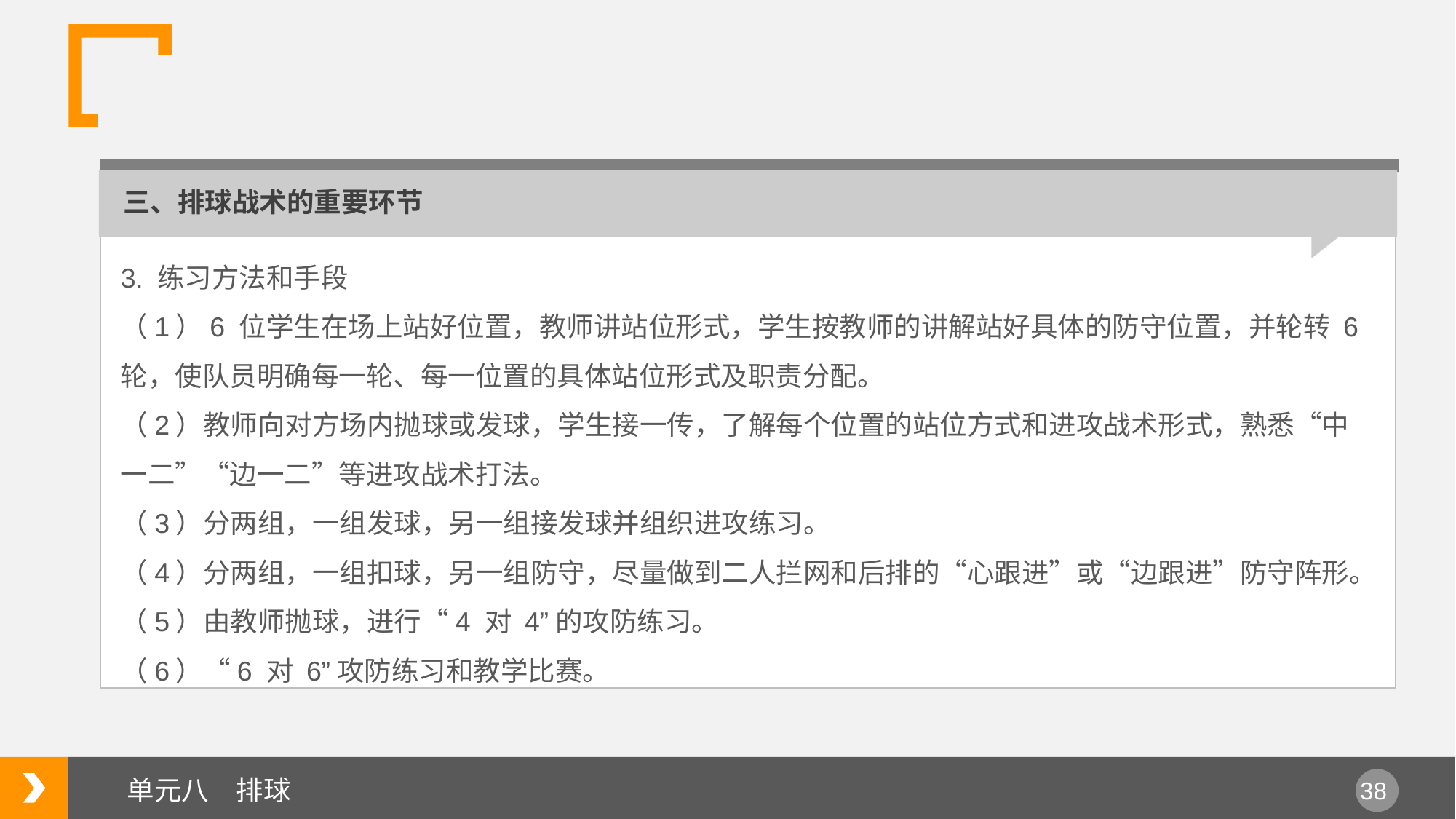

三、排球战术的重要环节
3. 练习方法和手段
（1）6 位学生在场上站好位置，教师讲站位形式，学生按教师的讲解站好具体的防守位置，并轮转 6 轮，使队员明确每一轮、每一位置的具体站位形式及职责分配。
（2）教师向对方场内抛球或发球，学生接一传，了解每个位置的站位方式和进攻战术形式，熟悉“中一二”“边一二”等进攻战术打法。
（3）分两组，一组发球，另一组接发球并组织进攻练习。
（4）分两组，一组扣球，另一组防守，尽量做到二人拦网和后排的“心跟进”或“边跟进”防守阵形。
（5）由教师抛球，进行“4 对 4”的攻防练习。
（6）“6 对 6”攻防练习和教学比赛。
单元八　排球